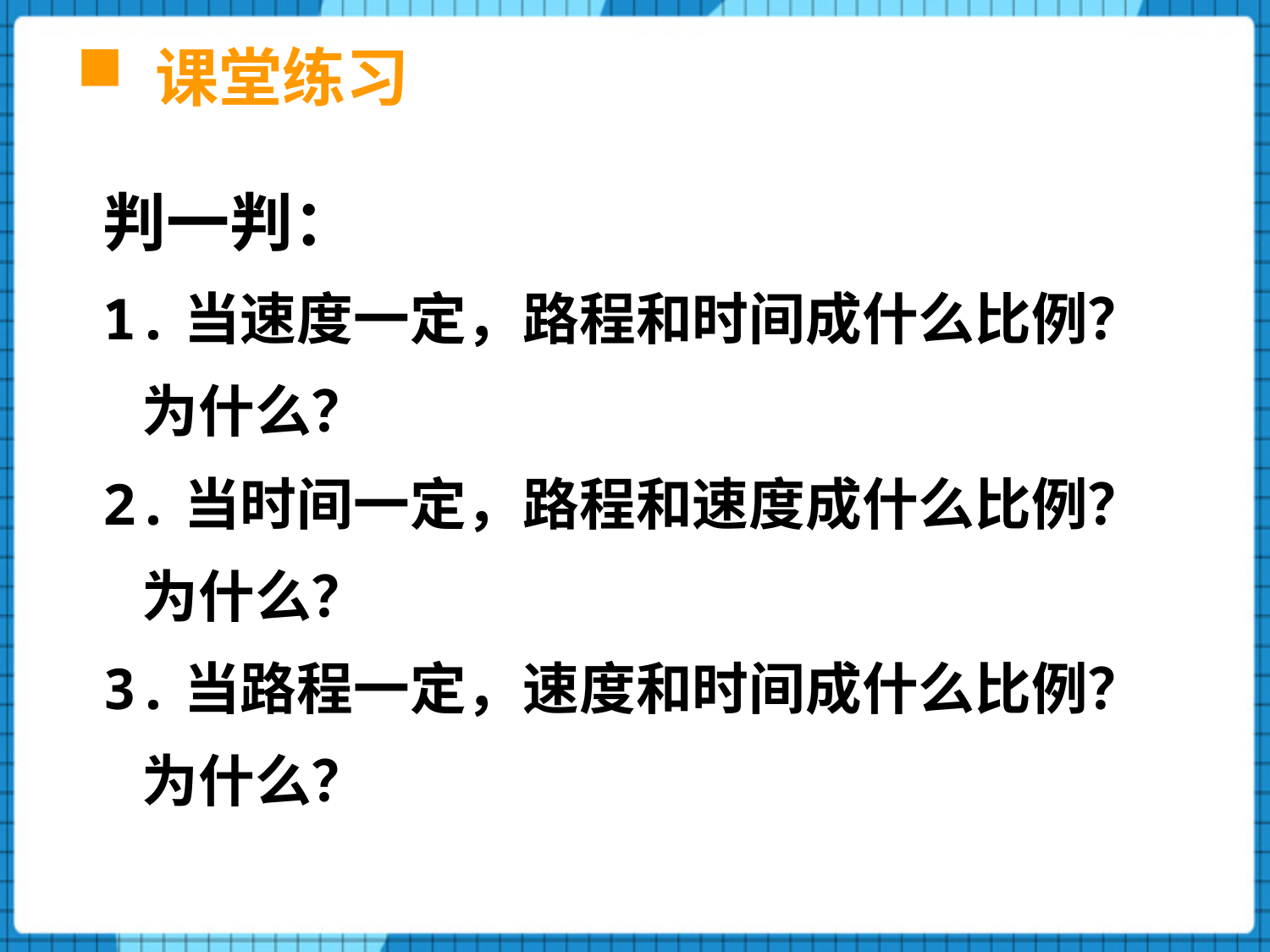

# 课堂练习
判一判：
1.当速度一定，路程和时间成什么比例？
  为什么？
2.当时间一定，路程和速度成什么比例？
  为什么？
3.当路程一定，速度和时间成什么比例？
  为什么？